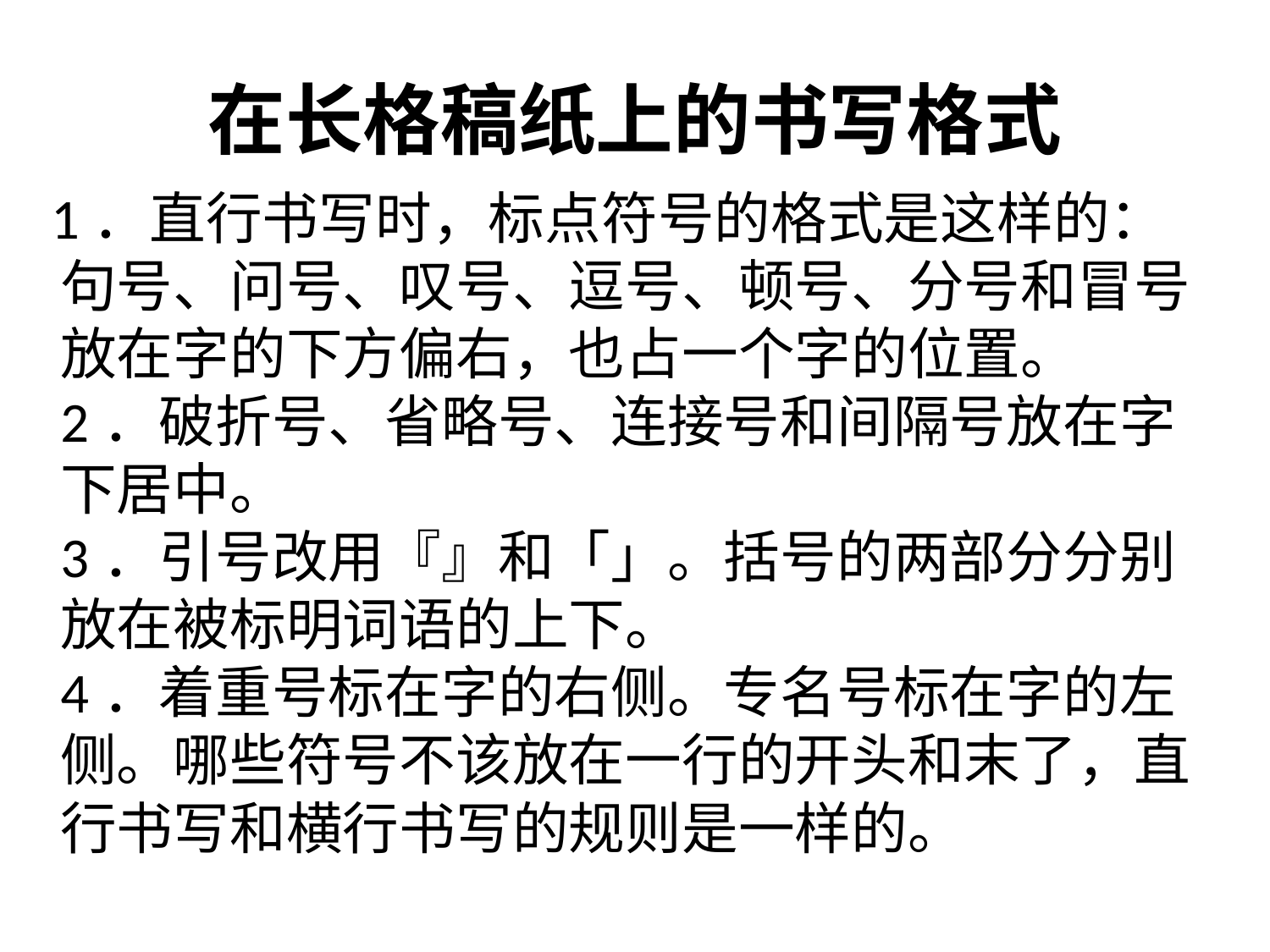

# 在长格稿纸上的书写格式
   1．直行书写时，标点符号的格式是这样的：句号、问号、叹号、逗号、顿号、分号和冒号放在字的下方偏右，也占一个字的位置。 
2．破折号、省略号、连接号和间隔号放在字下居中。 
3．引号改用『』和「」。括号的两部分分别放在被标明词语的上下。 
4．着重号标在字的右侧。专名号标在字的左侧。哪些符号不该放在一行的开头和末了，直行书写和横行书写的规则是一样的。